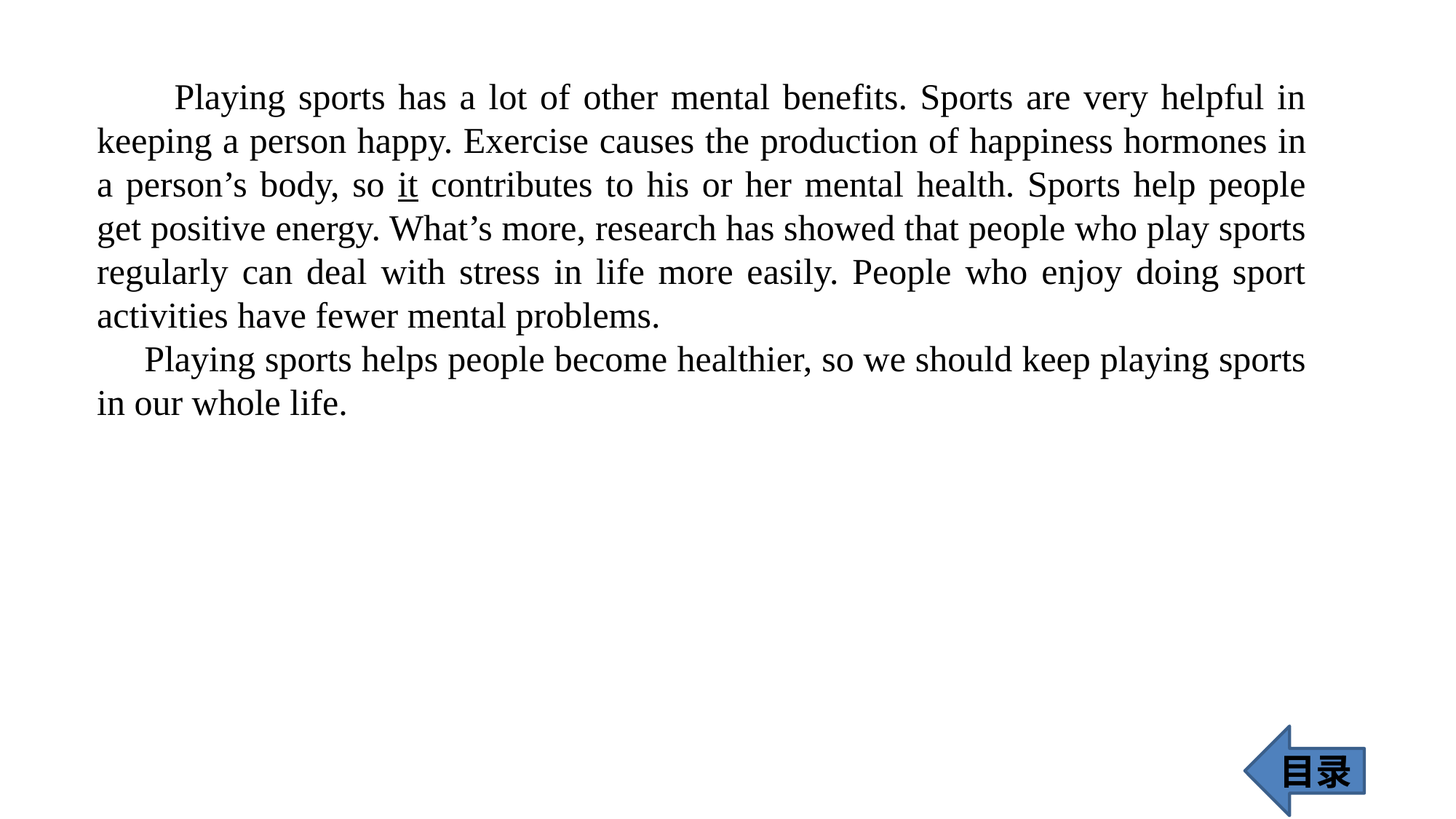

Playing sports has a lot of other mental benefits. Sports are very helpful in keeping a person happy. Exercise causes the production of happiness hormones in a person’s body, so it contributes to his or her mental health. Sports help people get positive energy. What’s more, research has showed that people who play sports regularly can deal with stress in life more easily. People who enjoy doing sport activities have fewer mental problems.
     Playing sports helps people become healthier, so we should keep playing sports in our whole life.
目录
38